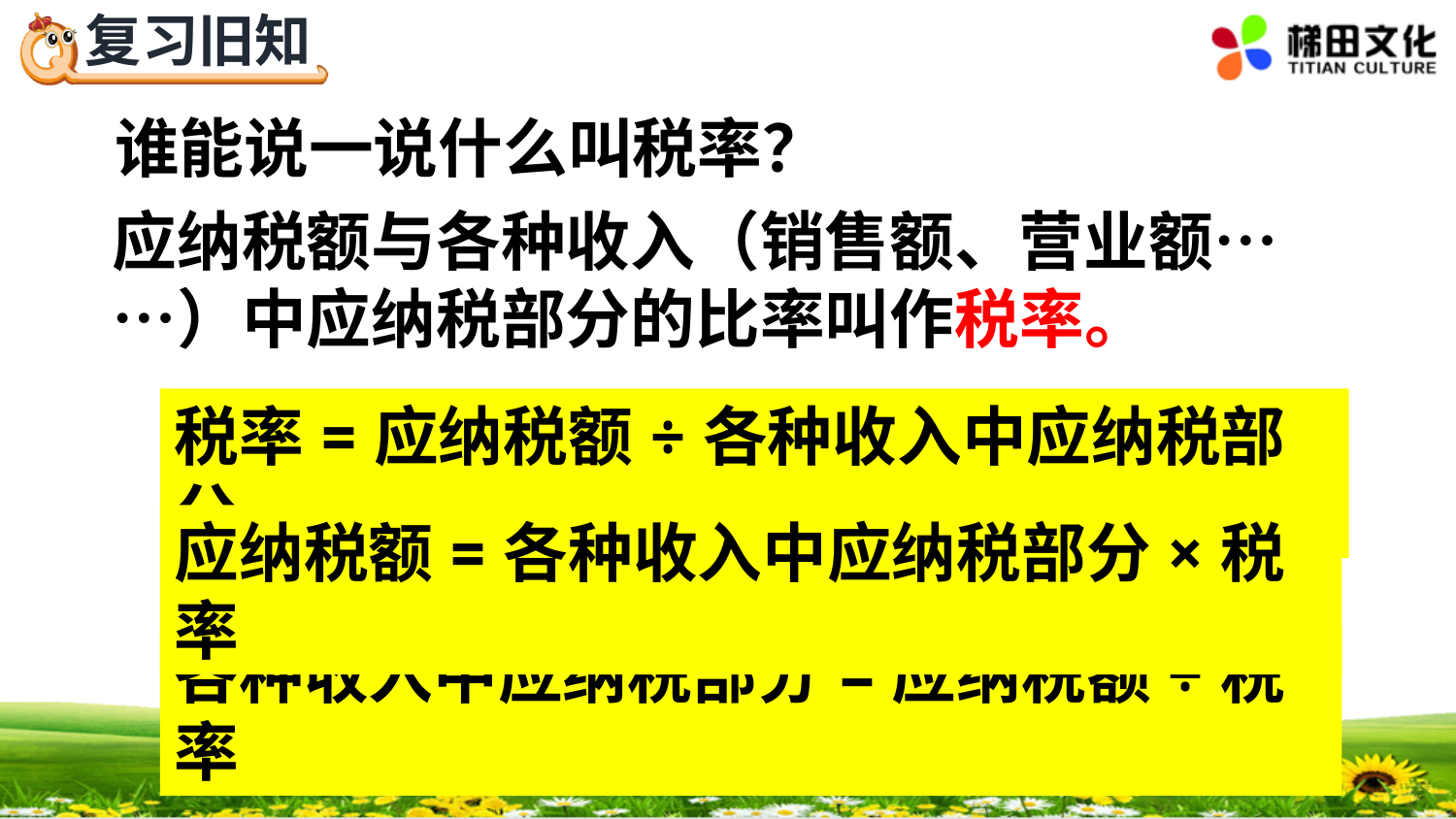

谁能说一说什么叫税率？
应纳税额与各种收入（销售额、营业额……）中应纳税部分的比率叫作税率。

税率=应纳税额÷各种收入中应纳税部分
应纳税额=各种收入中应纳税部分×税率
各种收入中应纳税部分=应纳税额÷税率